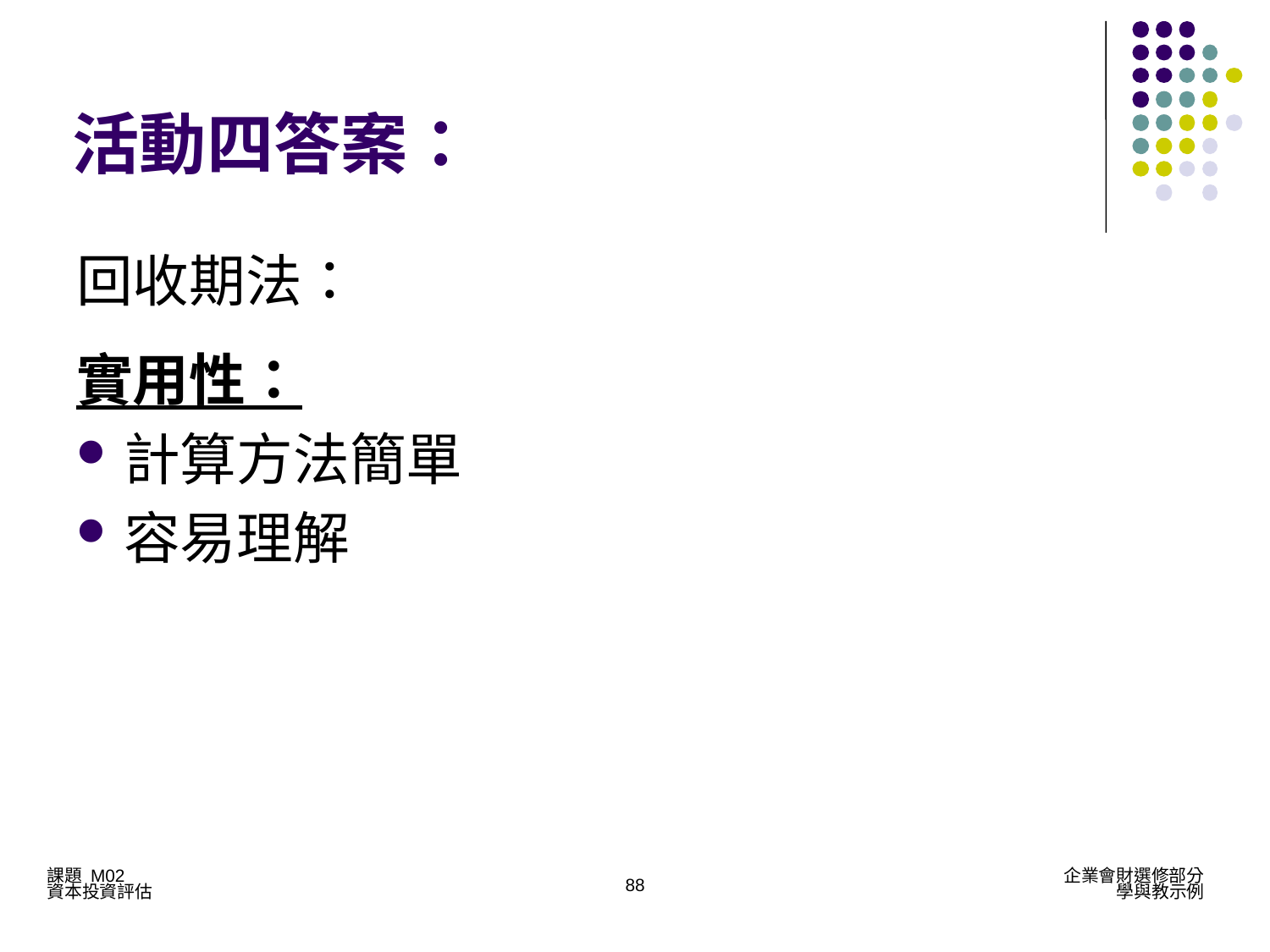

#
活動四答案：
回收期法：
實用性：
計算方法簡單
容易理解
88